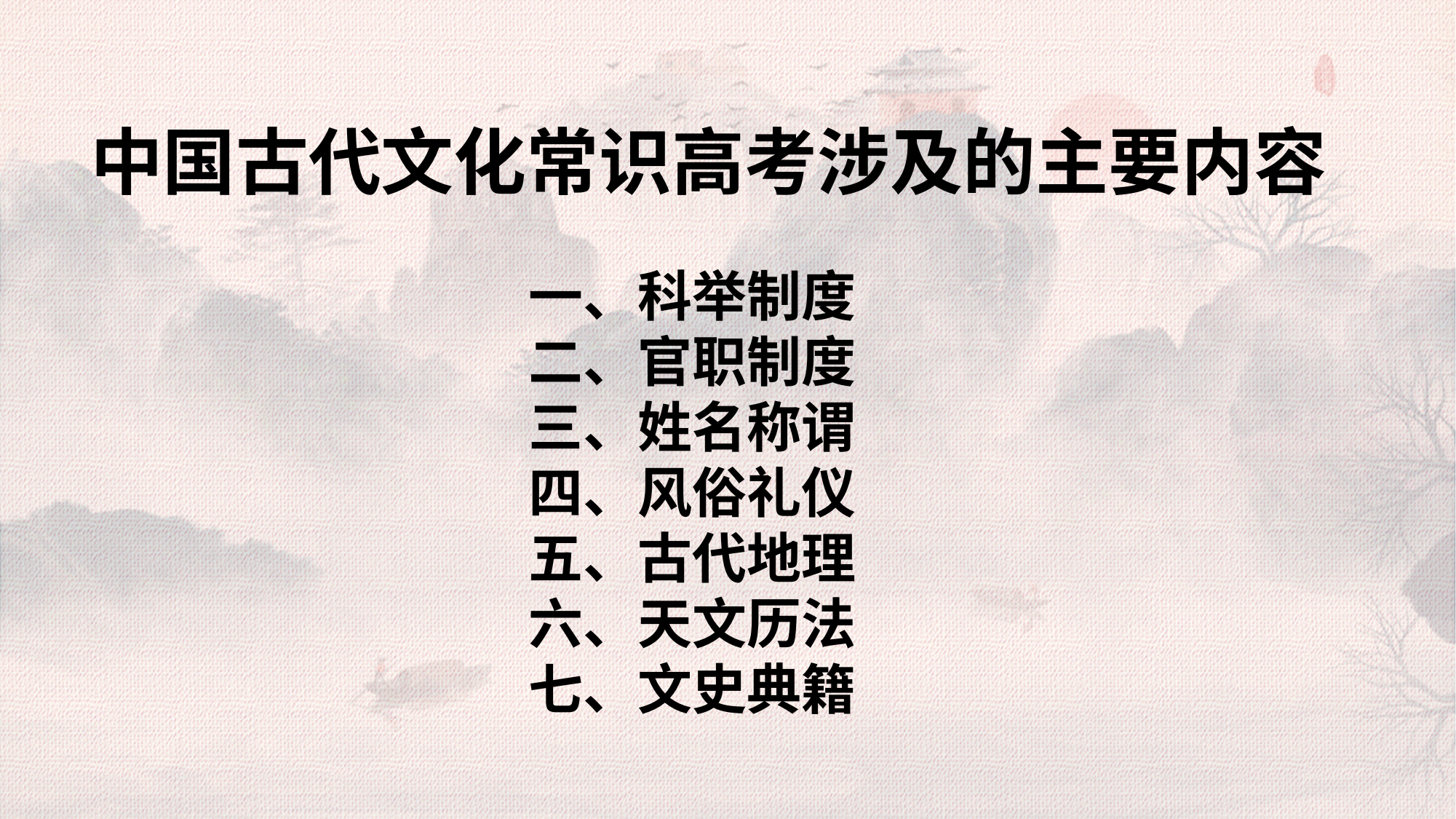

中国古代文化常识高考涉及的主要内容
一、科举制度
二、官职制度
三、姓名称谓
四、风俗礼仪
五、古代地理
六、天文历法
七、文史典籍